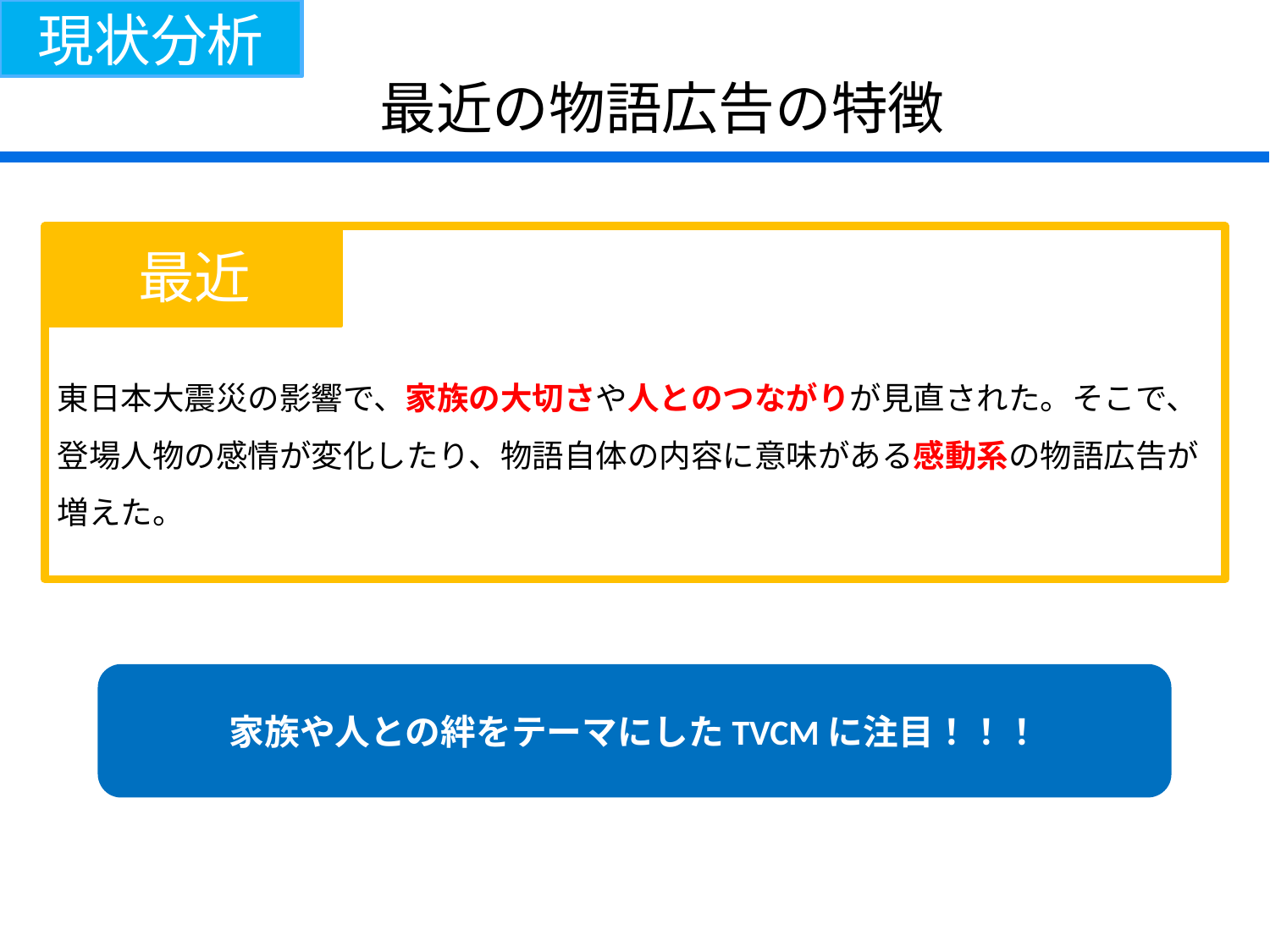

現状分析
最近の物語広告の特徴

東日本大震災の影響で、家族の大切さや人とのつながりが見直された。そこで、登場人物の感情が変化したり、物語自体の内容に意味がある感動系の物語広告が増えた。

最近
家族や人との絆をテーマにしたTVCMに注目！！！